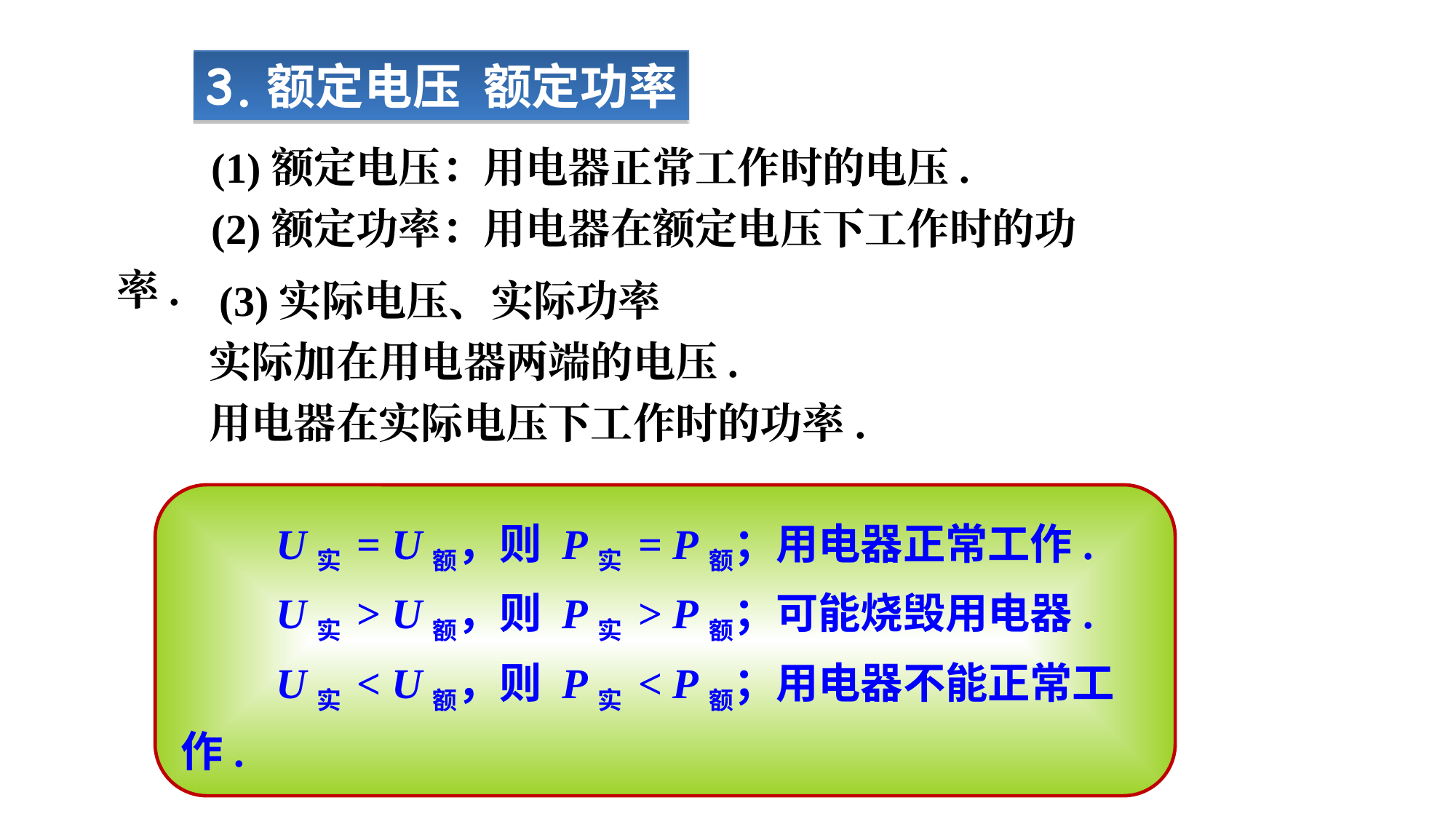

3.额定电压  额定功率
　　(1)额定电压：用电器正常工作时的电压.
　　(2)额定功率：用电器在额定电压下工作时的功率.
　　(3)实际电压、实际功率
　　实际加在用电器两端的电压.
　　用电器在实际电压下工作时的功率.
　　U实 = U额，则 P实 = P额；用电器正常工作.
　　U实 > U额，则 P实 > P额；可能烧毁用电器.
　　U实 < U额，则 P实 < P额；用电器不能正常工作.